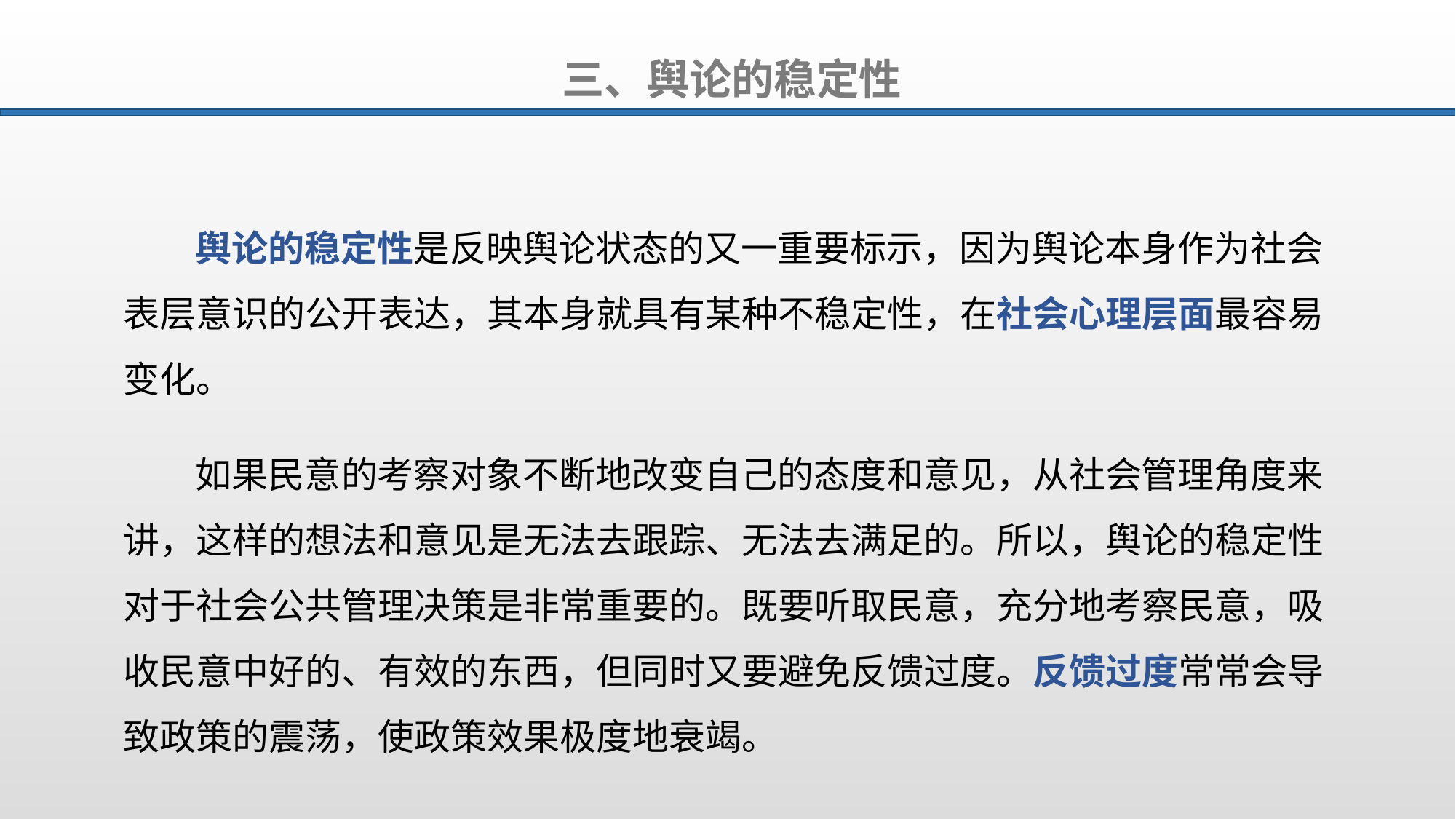

三、舆论的稳定性

舆论的稳定性是反映舆论状态的又一重要标示，因为舆论本身作为社会表层意识的公开表达，其本身就具有某种不稳定性，在社会心理层面最容易变化。
如果民意的考察对象不断地改变自己的态度和意见，从社会管理角度来讲，这样的想法和意见是无法去跟踪、无法去满足的。所以，舆论的稳定性对于社会公共管理决策是非常重要的。既要听取民意，充分地考察民意，吸收民意中好的、有效的东西，但同时又要避免反馈过度。反馈过度常常会导致政策的震荡，使政策效果极度地衰竭。